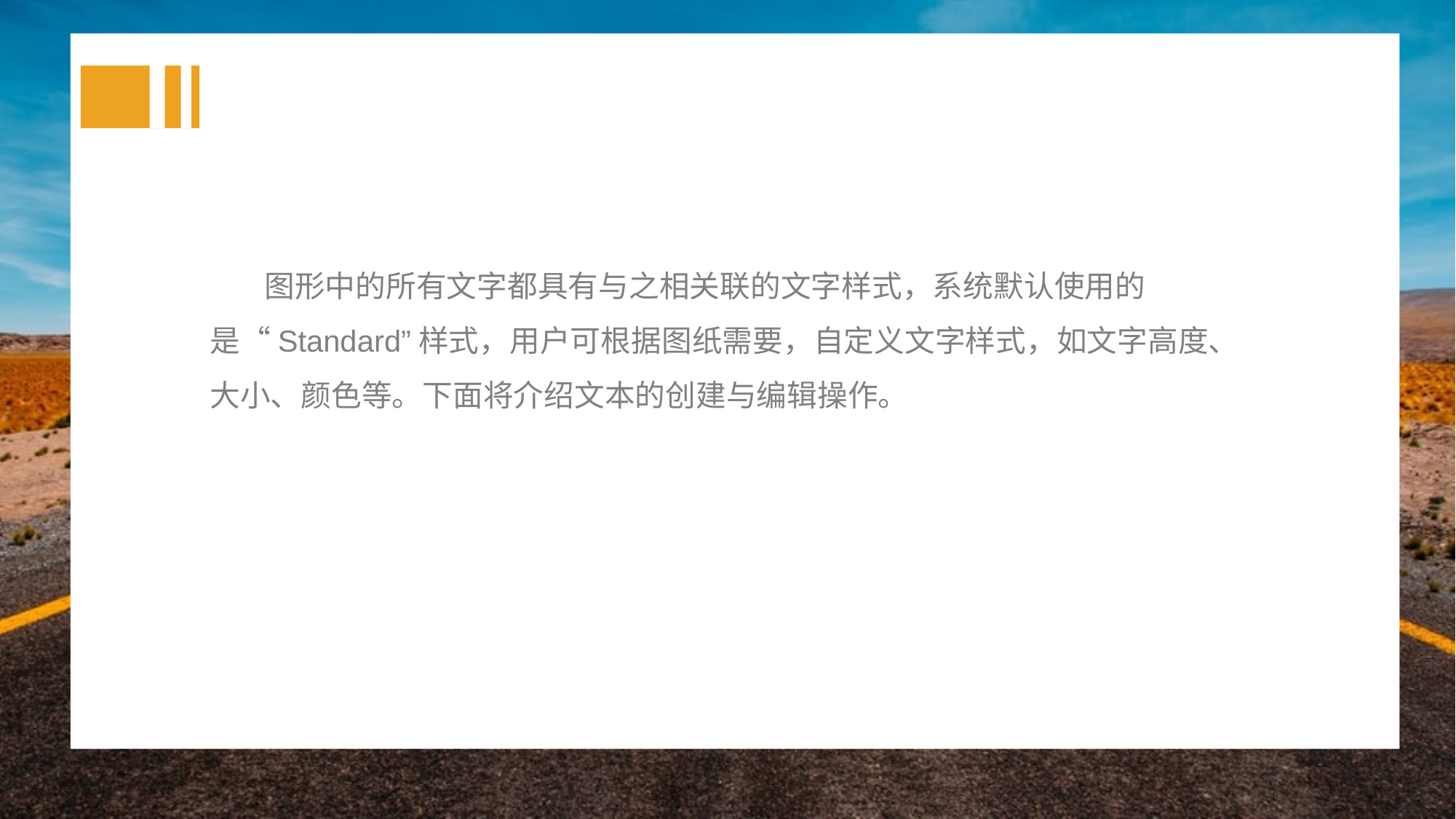

图形中的所有文字都具有与之相关联的文字样式，系统默认使用的是“Standard”样式，用户可根据图纸需要，自定义文字样式，如文字高度、大小、颜色等。下面将介绍文本的创建与编辑操作。